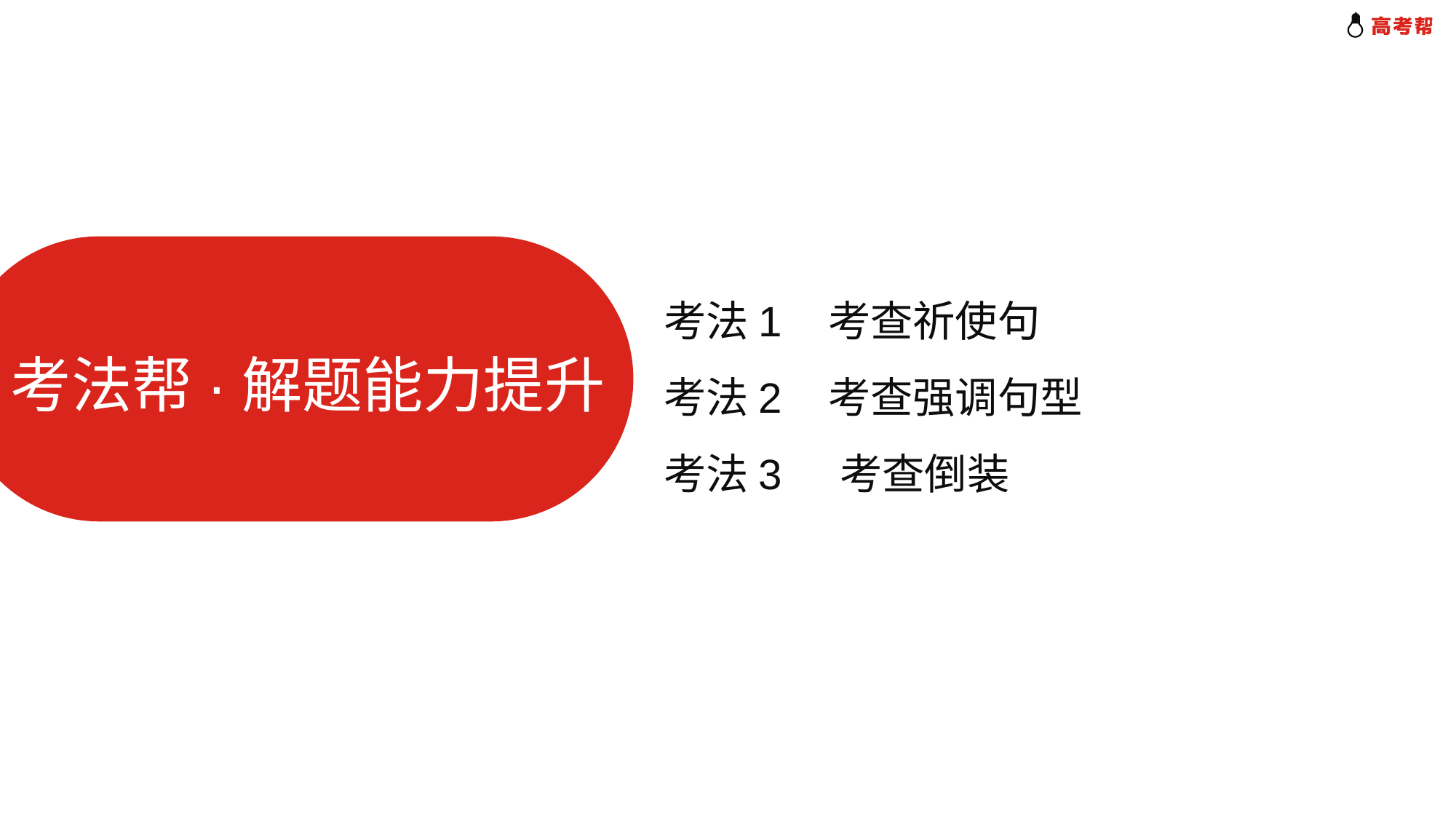

考法1   考查祈使句
考法2   考查强调句型
考法3    考查倒装
考法帮·解题能力提升